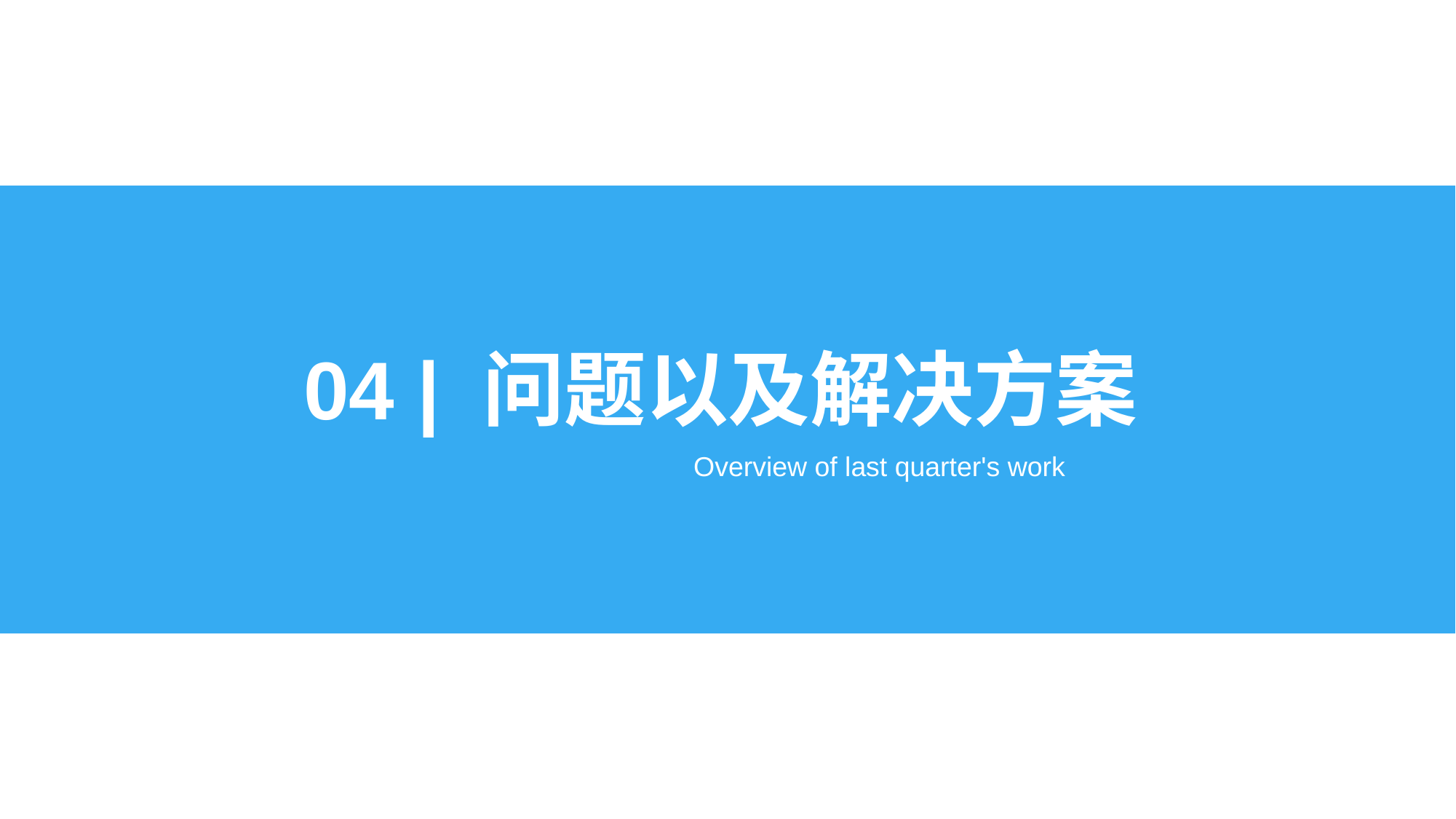

04 | 问题以及解决方案
Overview of last quarter's work